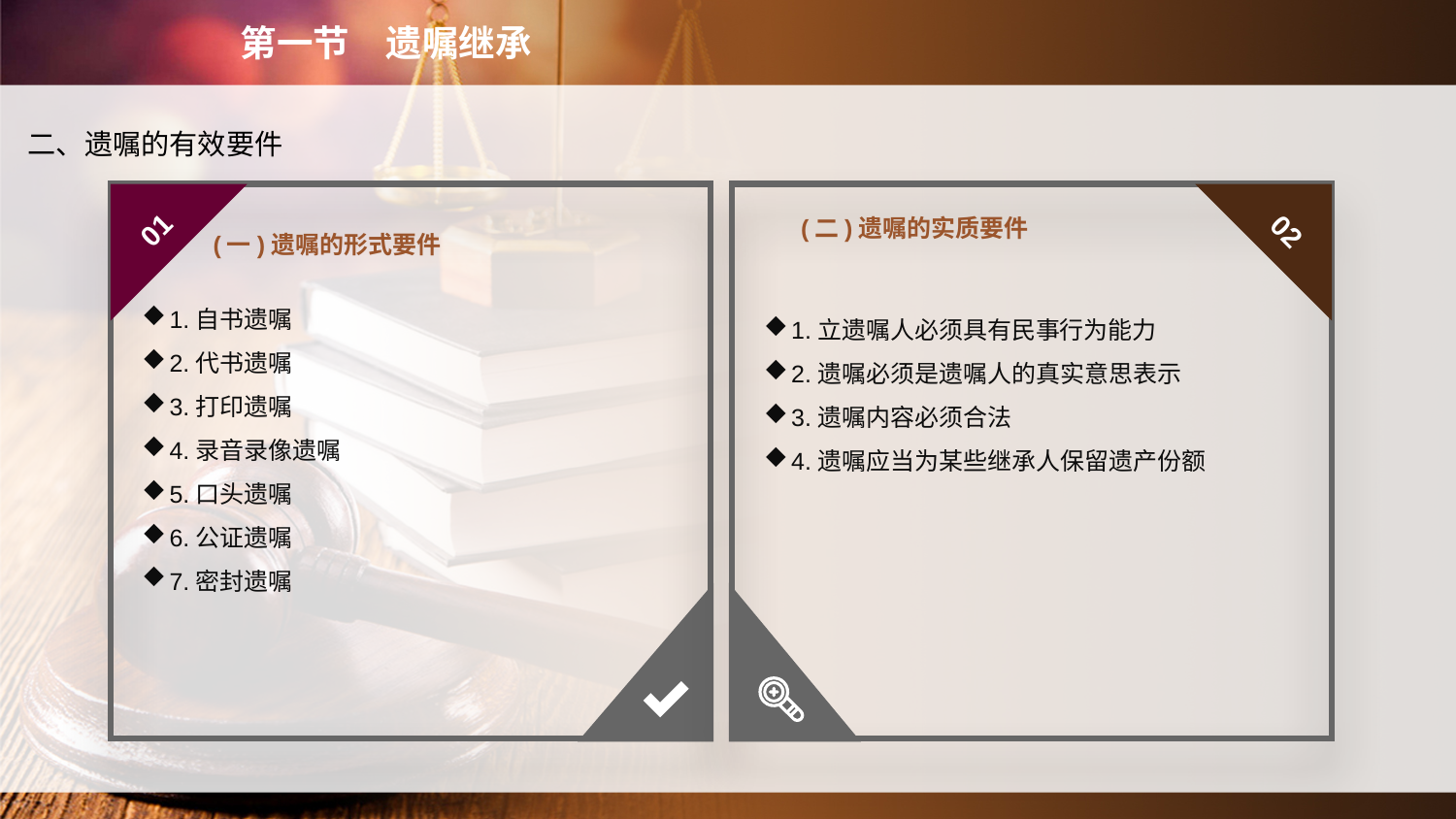

第一节　遗嘱继承
二、遗嘱的有效要件

(一)遗嘱的形式要件
(二)遗嘱的实质要件
01
02
1.自书遗嘱
2.代书遗嘱
3.打印遗嘱
4.录音录像遗嘱
5.口头遗嘱
6.公证遗嘱
7.密封遗嘱
1.立遗嘱人必须具有民事行为能力
2.遗嘱必须是遗嘱人的真实意思表示
3.遗嘱内容必须合法
4.遗嘱应当为某些继承人保留遗产份额